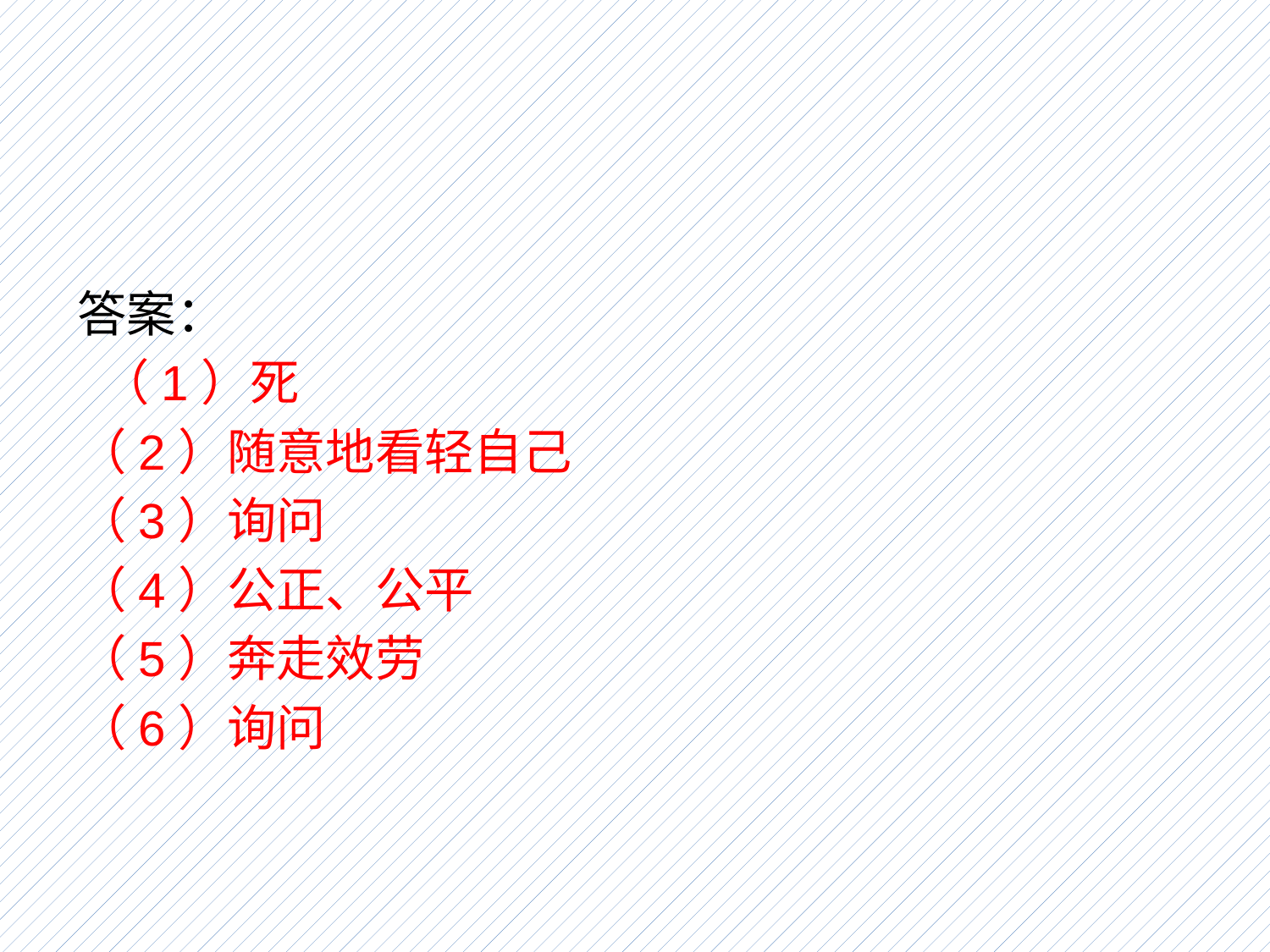

答案：
 （1）死
（2）随意地看轻自己
（3）询问
（4）公正、公平
（5）奔走效劳
（6）询问